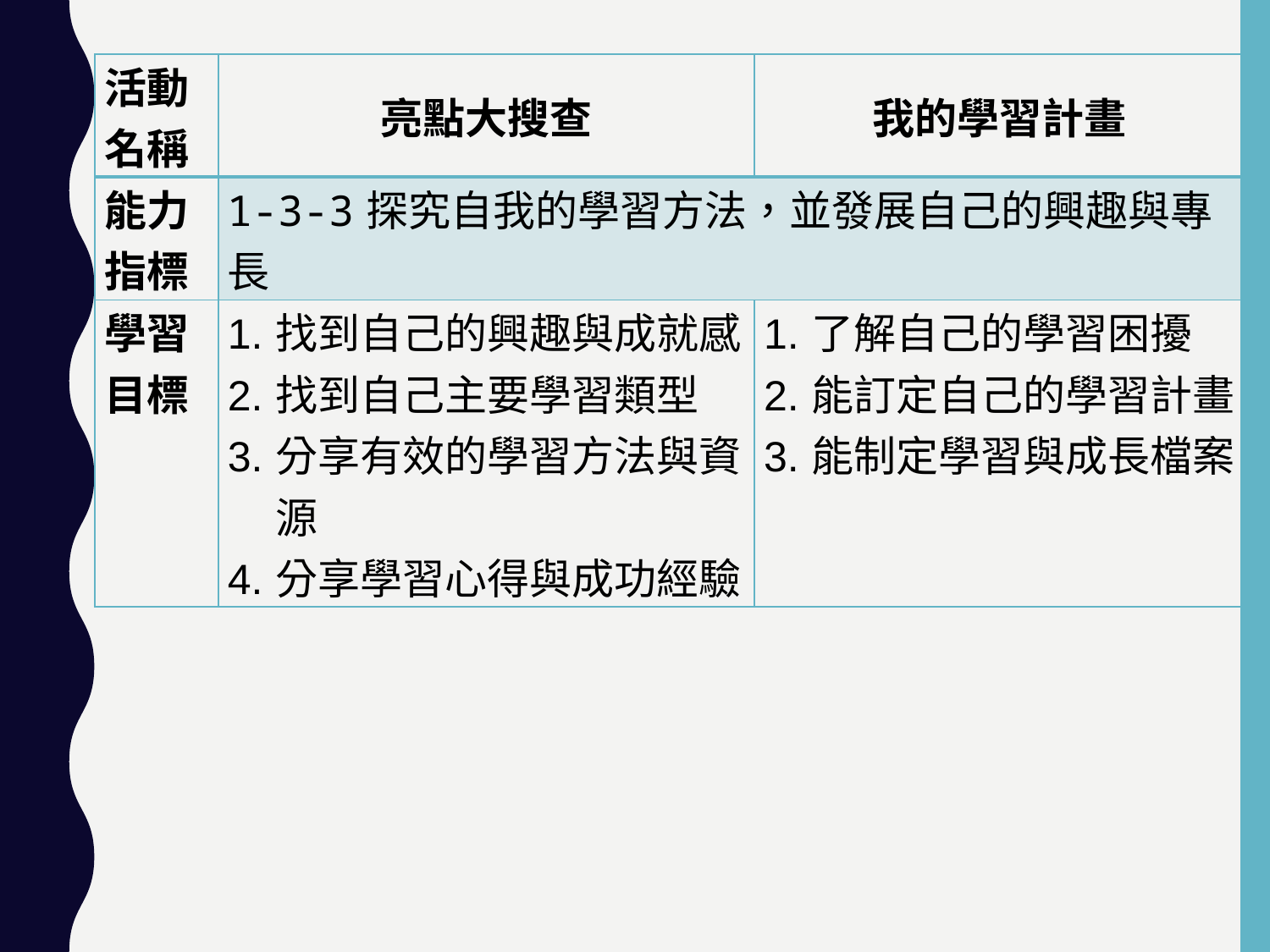

| 活動名稱 | 亮點大搜查 | 我的學習計畫 |
| --- | --- | --- |
| 能力指標 | 1-3-3探究自我的學習方法，並發展自己的興趣與專長 |  |
| 學習目標 | 找到自己的興趣與成就感 找到自己主要學習類型 分享有效的學習方法與資源 分享學習心得與成功經驗 | 了解自己的學習困擾 能訂定自己的學習計畫 能制定學習與成長檔案 |